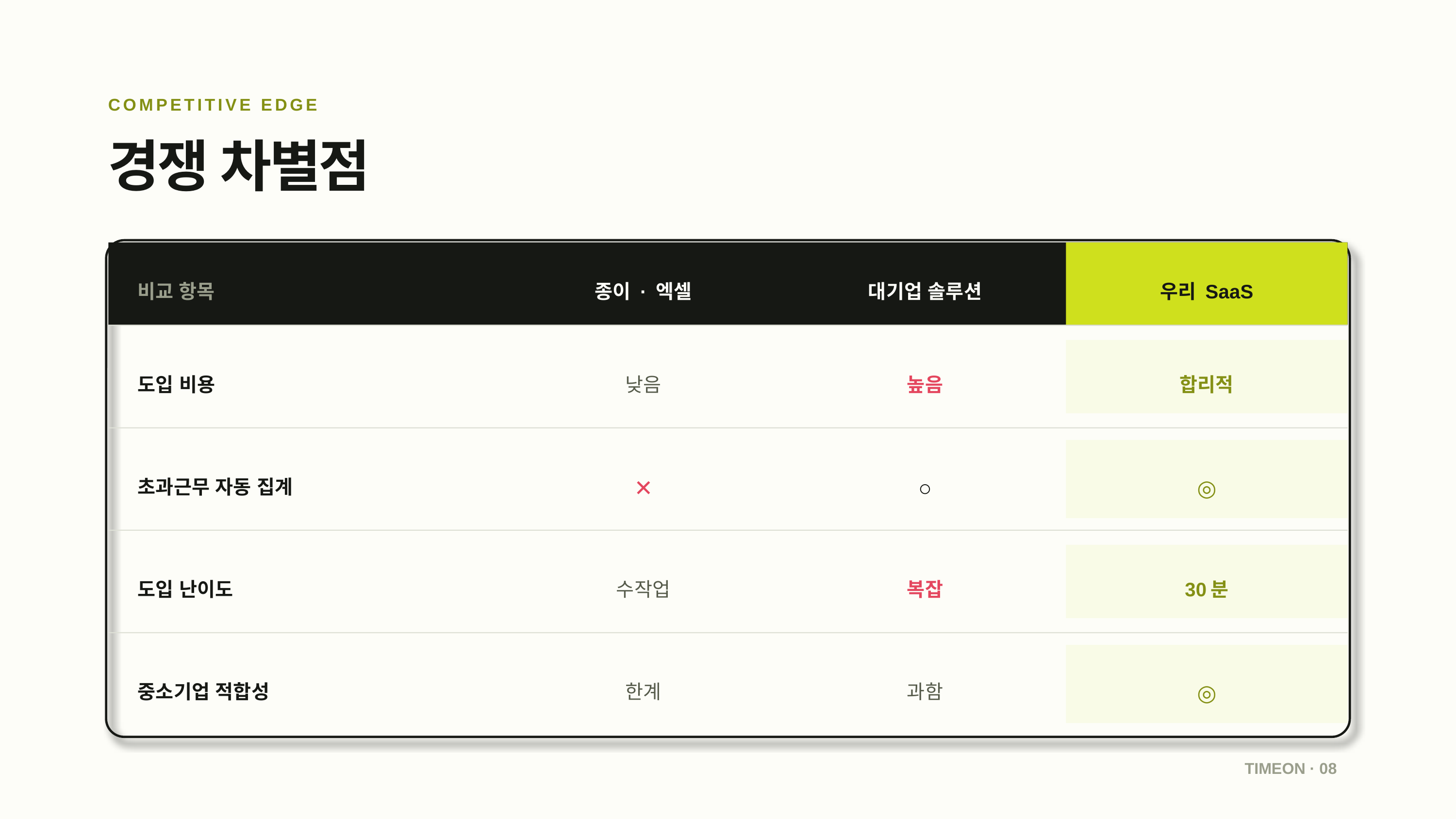

COMPETITIVE EDGE
경쟁 차별점

비교 항목
종이 · 엑셀
대기업 솔루션
우리 SaaS

도입 비용
낮음
높음
합리적

✕
○
◎
초과근무 자동 집계

도입 난이도
수작업
복잡
30분

◎
중소기업 적합성
한계
과함
TIMEON · 08